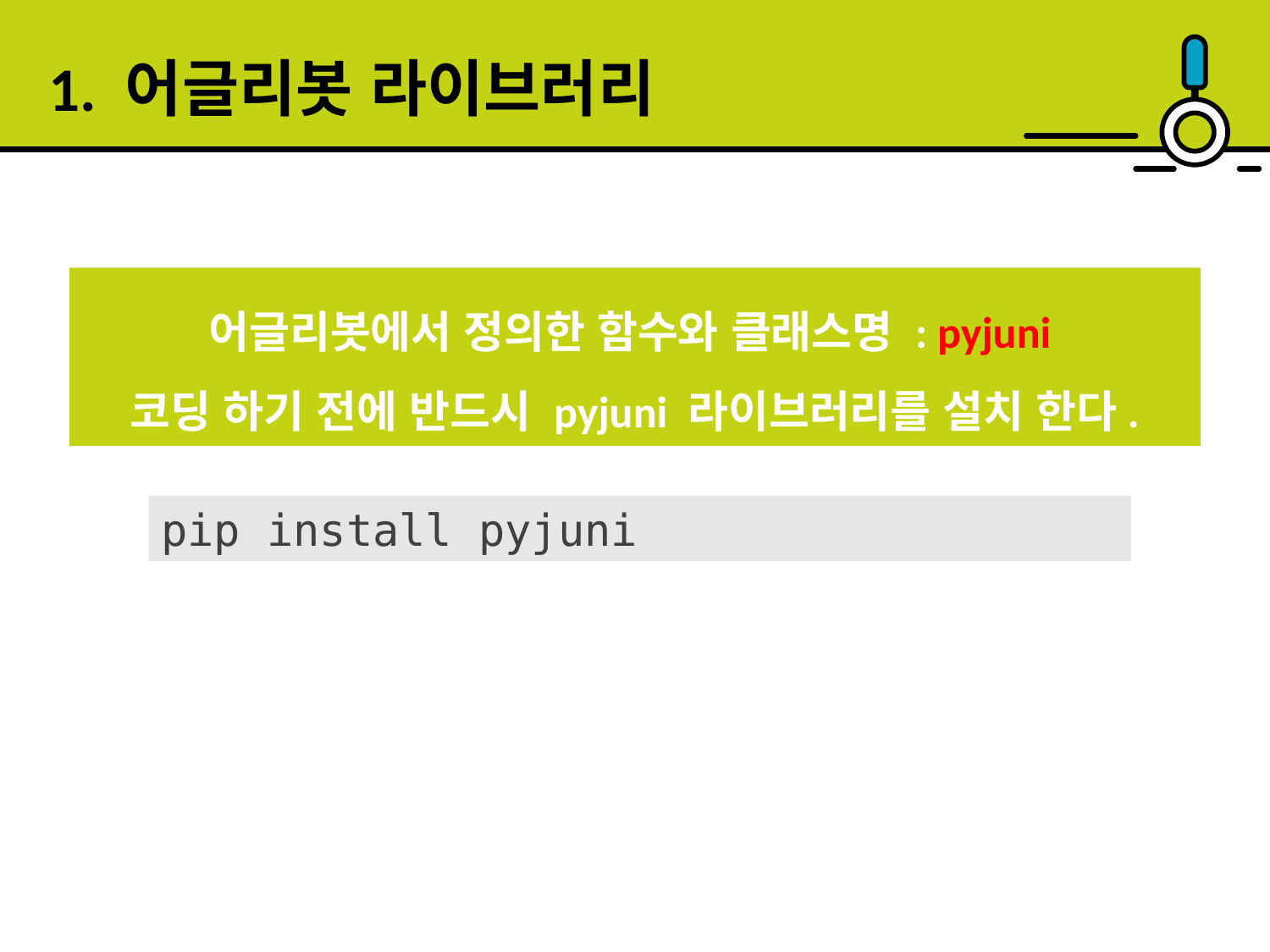

1. 어글리봇 라이브러리
어글리봇에서 정의한 함수와 클래스명 : pyjuni
코딩 하기 전에 반드시 pyjuni 라이브러리를 설치 한다.
pip install pyjuni